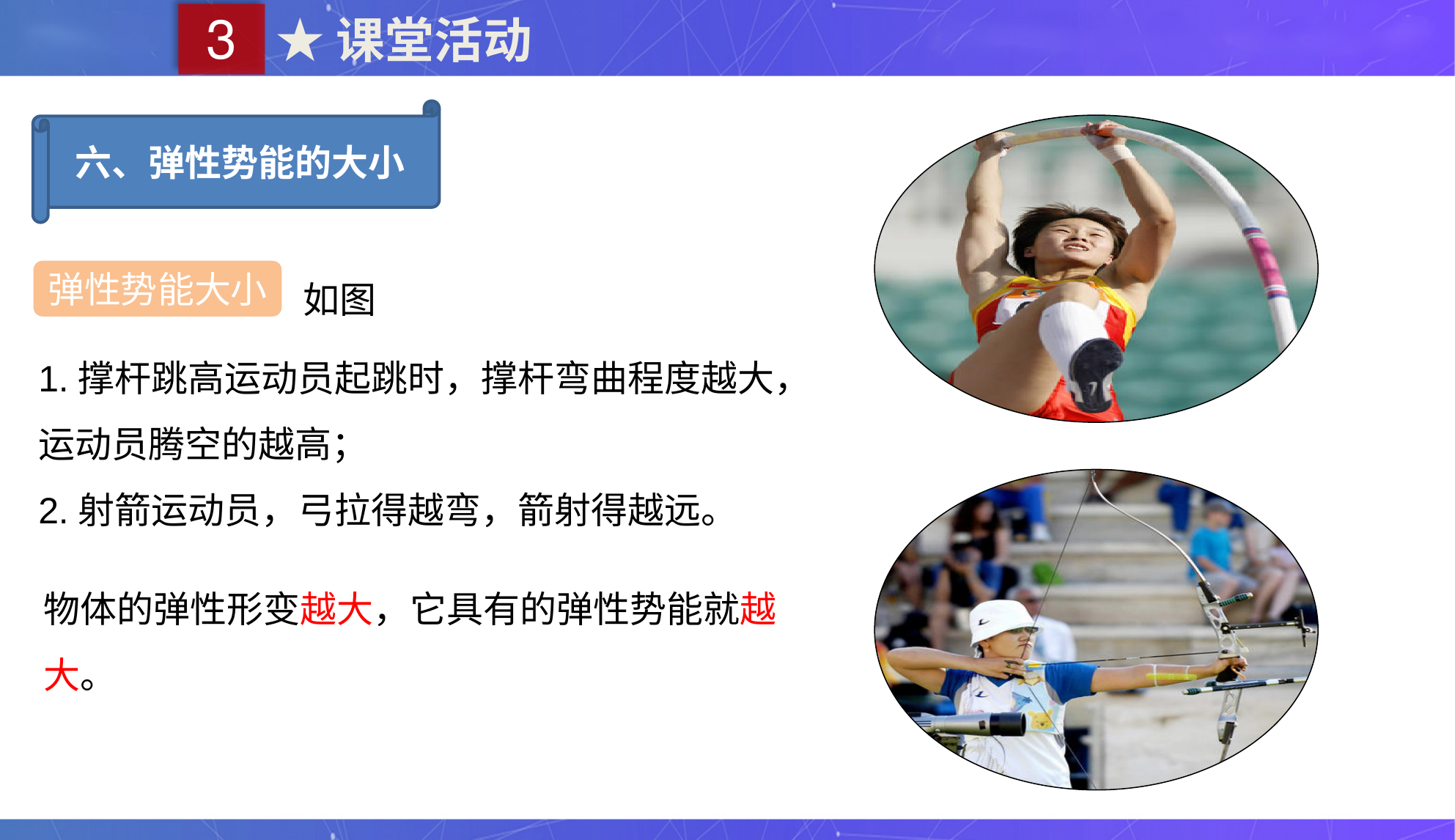

3
★课堂活动
六、弹性势能的大小

如图
弹性势能大小
1.撑杆跳高运动员起跳时，撑杆弯曲程度越大，运动员腾空的越高；
2.射箭运动员，弓拉得越弯，箭射得越远。

物体的弹性形变越大，它具有的弹性势能就越大。